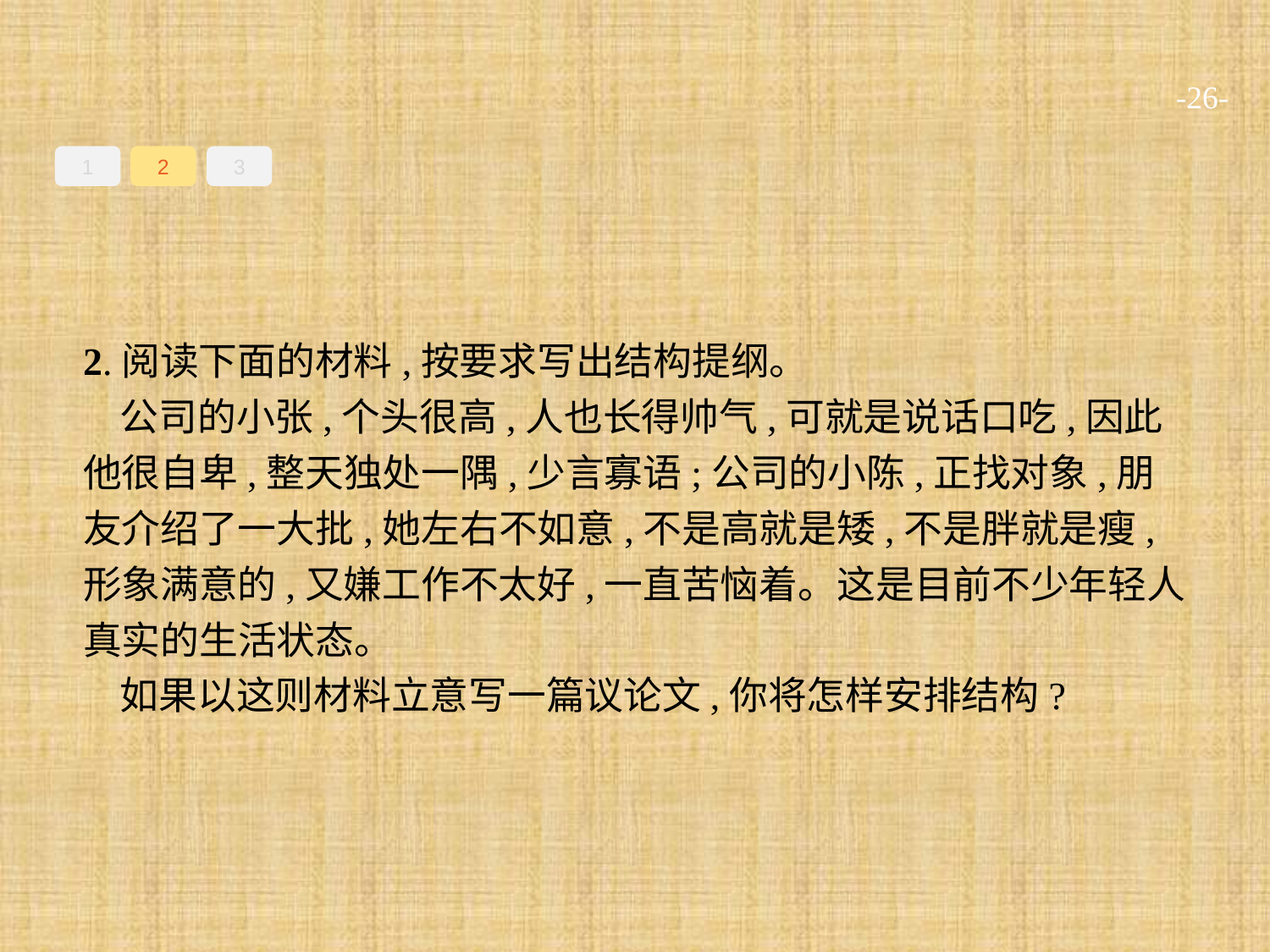

-26-
1
2
3
2.阅读下面的材料,按要求写出结构提纲。
公司的小张,个头很高,人也长得帅气,可就是说话口吃,因此他很自卑,整天独处一隅,少言寡语;公司的小陈,正找对象,朋友介绍了一大批,她左右不如意,不是高就是矮,不是胖就是瘦,形象满意的,又嫌工作不太好,一直苦恼着。这是目前不少年轻人真实的生活状态。
如果以这则材料立意写一篇议论文,你将怎样安排结构?